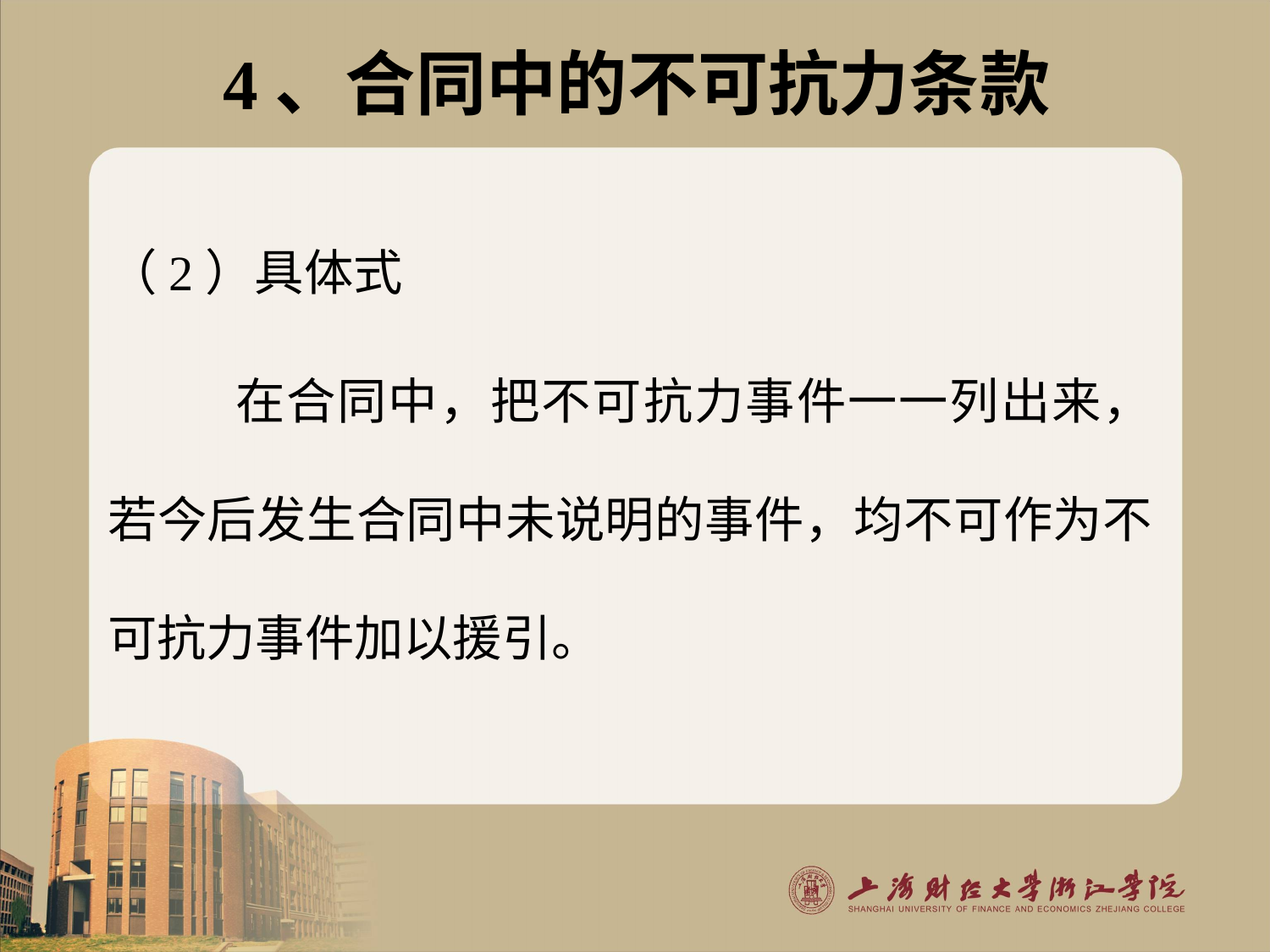

# 4、合同中的不可抗力条款
（2）具体式
         在合同中，把不可抗力事件一一列出来，若今后发生合同中未说明的事件，均不可作为不可抗力事件加以援引。